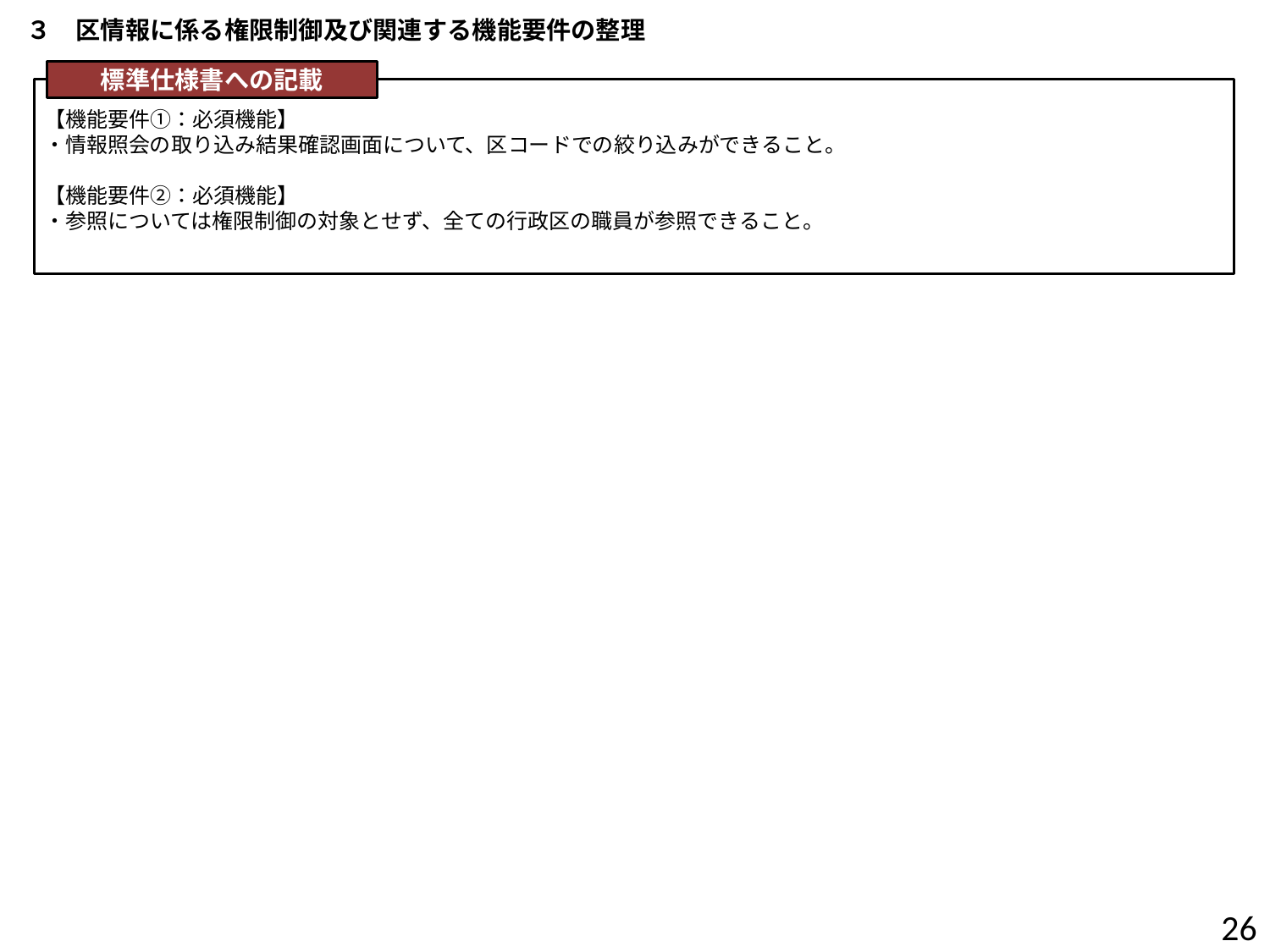

３　区情報に係る権限制御及び関連する機能要件の整理
標準仕様書への記載

【機能要件①：必須機能】
・情報照会の取り込み結果確認画面について、区コードでの絞り込みができること。

【機能要件②：必須機能】
・参照については権限制御の対象とせず、全ての行政区の職員が参照できること。
26